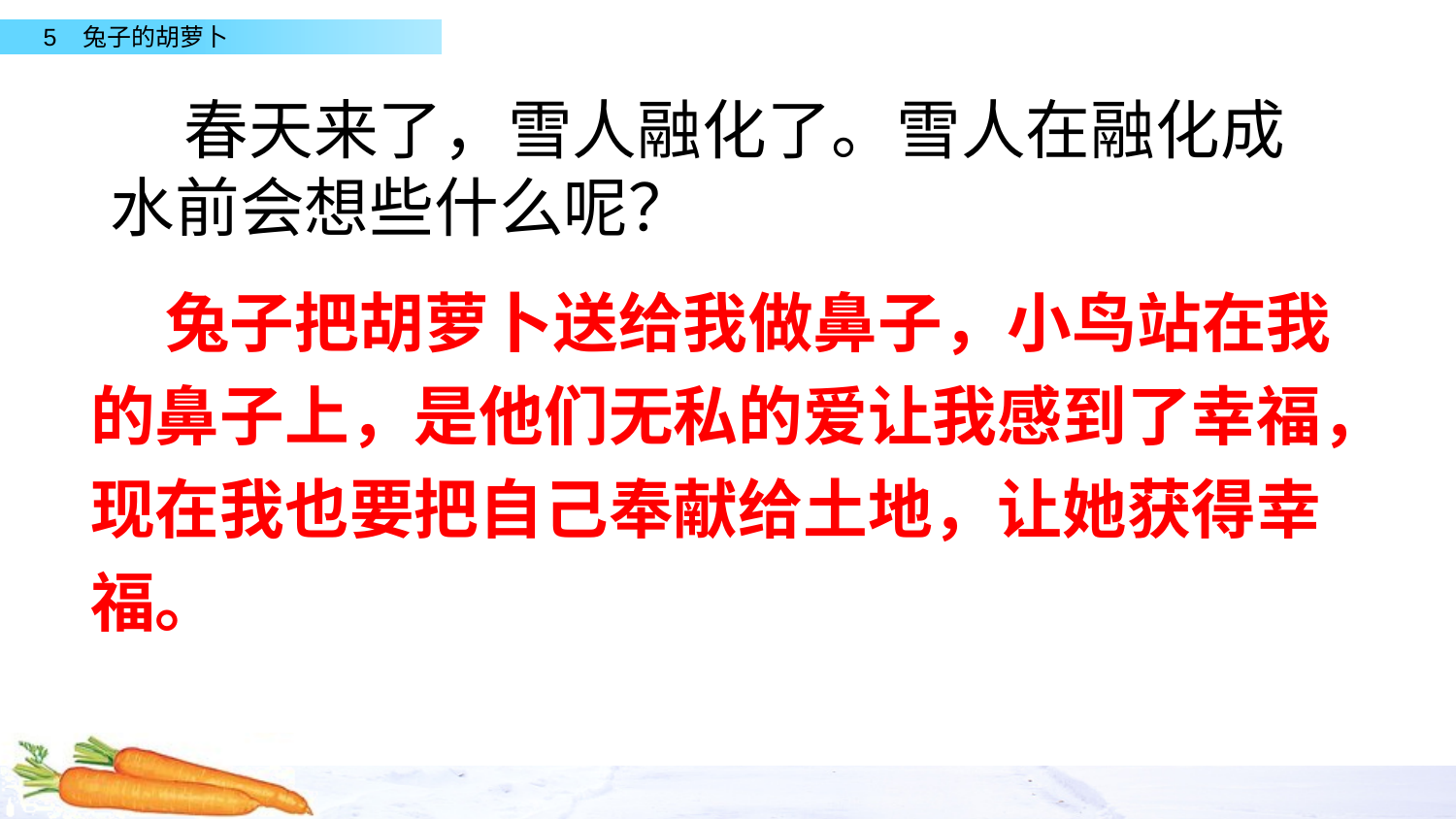

春天来了，雪人融化了。雪人在融化成水前会想些什么呢？
    兔子把胡萝卜送给我做鼻子，小鸟站在我的鼻子上，是他们无私的爱让我感到了幸福，现在我也要把自己奉献给土地，让她获得幸福。